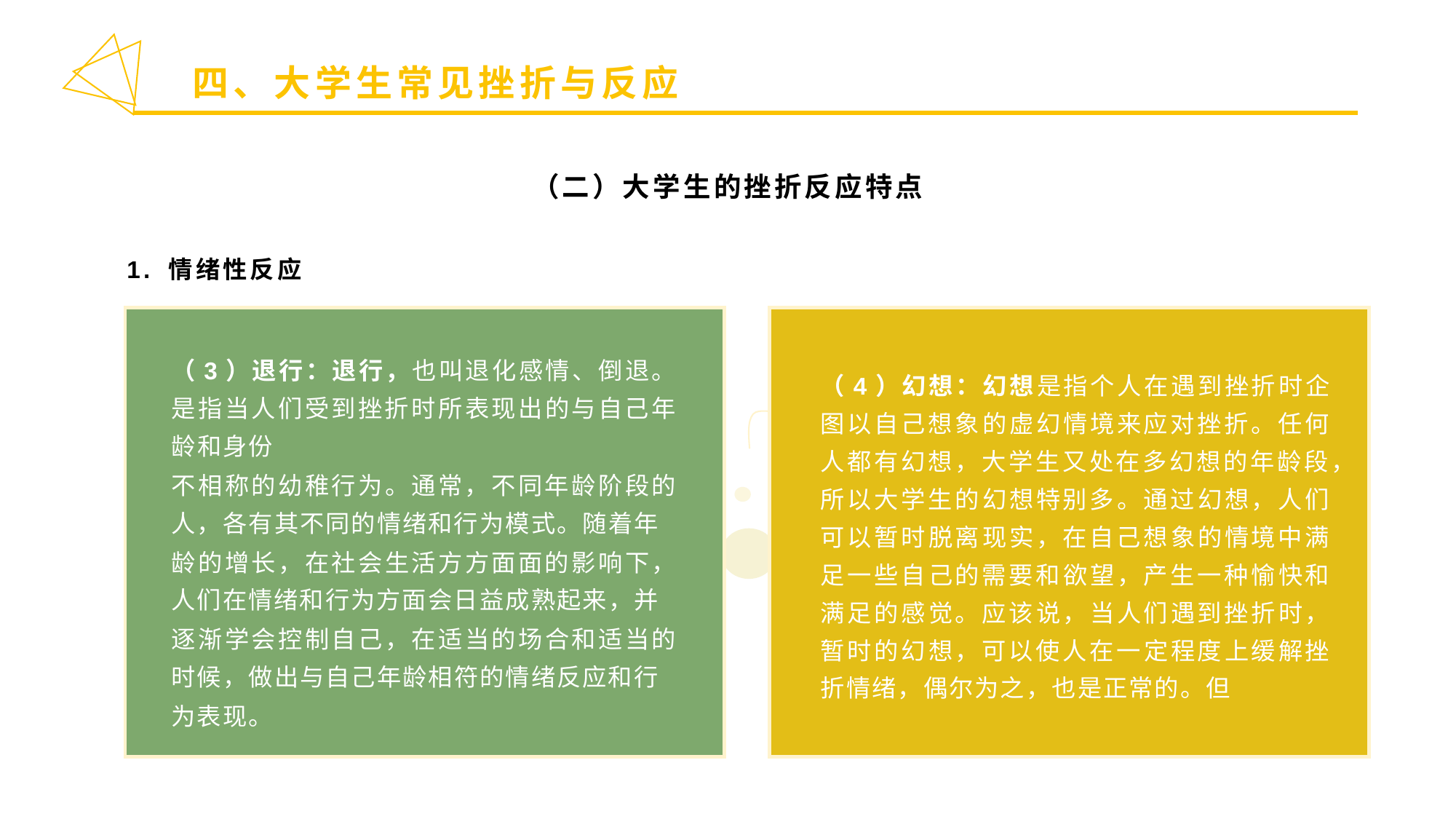

四、大学生常见挫折与反应
（二）大学生的挫折反应特点
1. 情绪性反应

（4）幻想：幻想是指个人在遇到挫折时企图以自己想象的虚幻情境来应对挫折。任何人都有幻想，大学生又处在多幻想的年龄段，所以大学生的幻想特别多。通过幻想，人们可以暂时脱离现实，在自己想象的情境中满足一些自己的需要和欲望，产生一种愉快和满足的感觉。应该说，当人们遇到挫折时，暂时的幻想，可以使人在一定程度上缓解挫折情绪，偶尔为之，也是正常的。但
（3）退行：退行，也叫退化感情、倒退。是指当人们受到挫折时所表现出的与自己年龄和身份
不相称的幼稚行为。通常，不同年龄阶段的人，各有其不同的情绪和行为模式。随着年
龄的增长，在社会生活方方面面的影响下，人们在情绪和行为方面会日益成熟起来，并
逐渐学会控制自己，在适当的场合和适当的时候，做出与自己年龄相符的情绪反应和行
为表现。